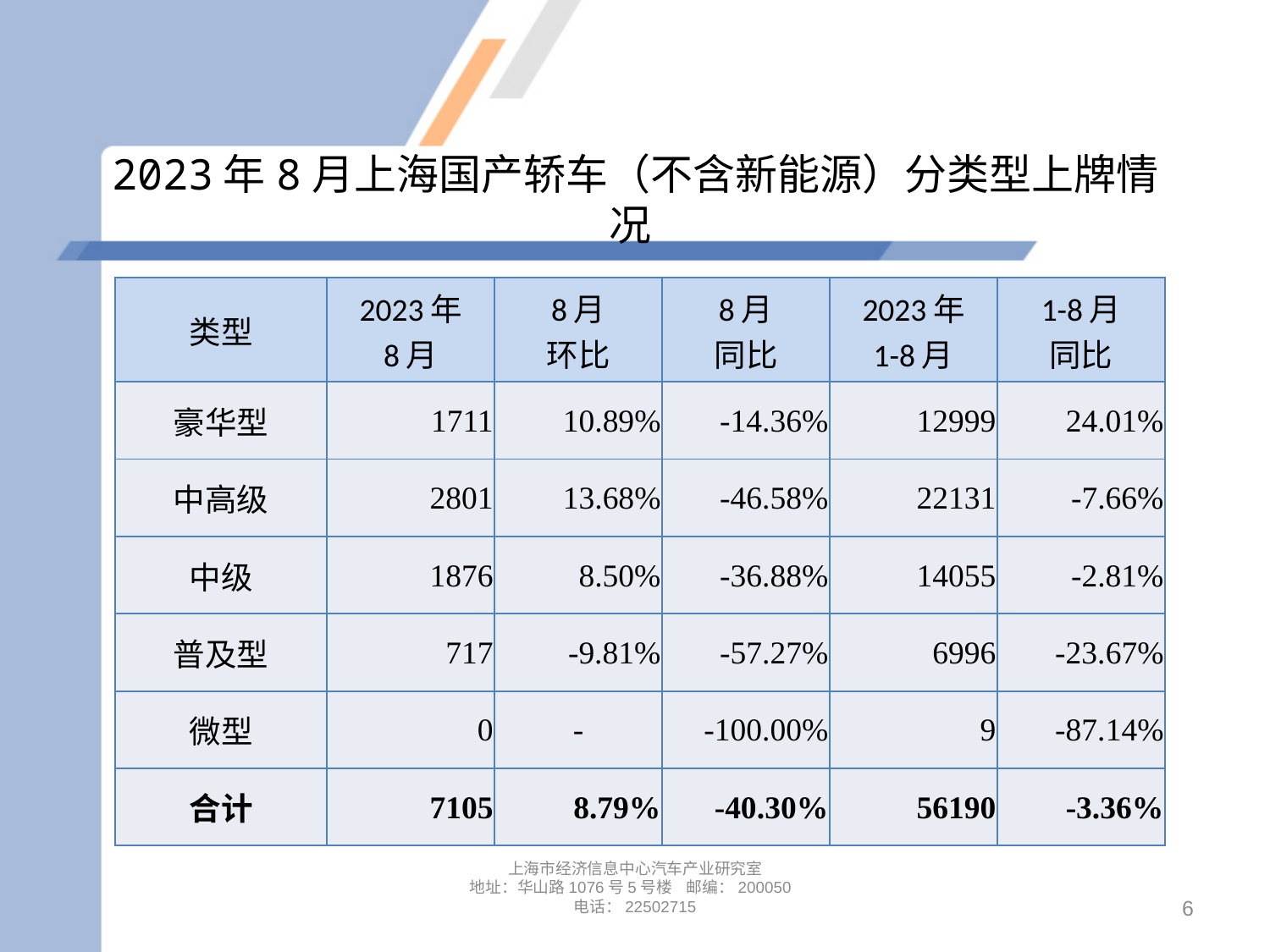

# 2023年8月上海国产轿车（不含新能源）分类型上牌情况
| 类型 | 2023年 8月 | 8月 环比 | 8月 同比 | 2023年 1-8月 | 1-8月 同比 |
| --- | --- | --- | --- | --- | --- |
| 豪华型 | 1711 | 10.89% | -14.36% | 12999 | 24.01% |
| 中高级 | 2801 | 13.68% | -46.58% | 22131 | -7.66% |
| 中级 | 1876 | 8.50% | -36.88% | 14055 | -2.81% |
| 普及型 | 717 | -9.81% | -57.27% | 6996 | -23.67% |
| 微型 | 0 | - | -100.00% | 9 | -87.14% |
| 合计 | 7105 | 8.79% | -40.30% | 56190 | -3.36% |
上海市经济信息中心汽车产业研究室
地址：华山路1076号5号楼    邮编：200050
电话：22502715

6